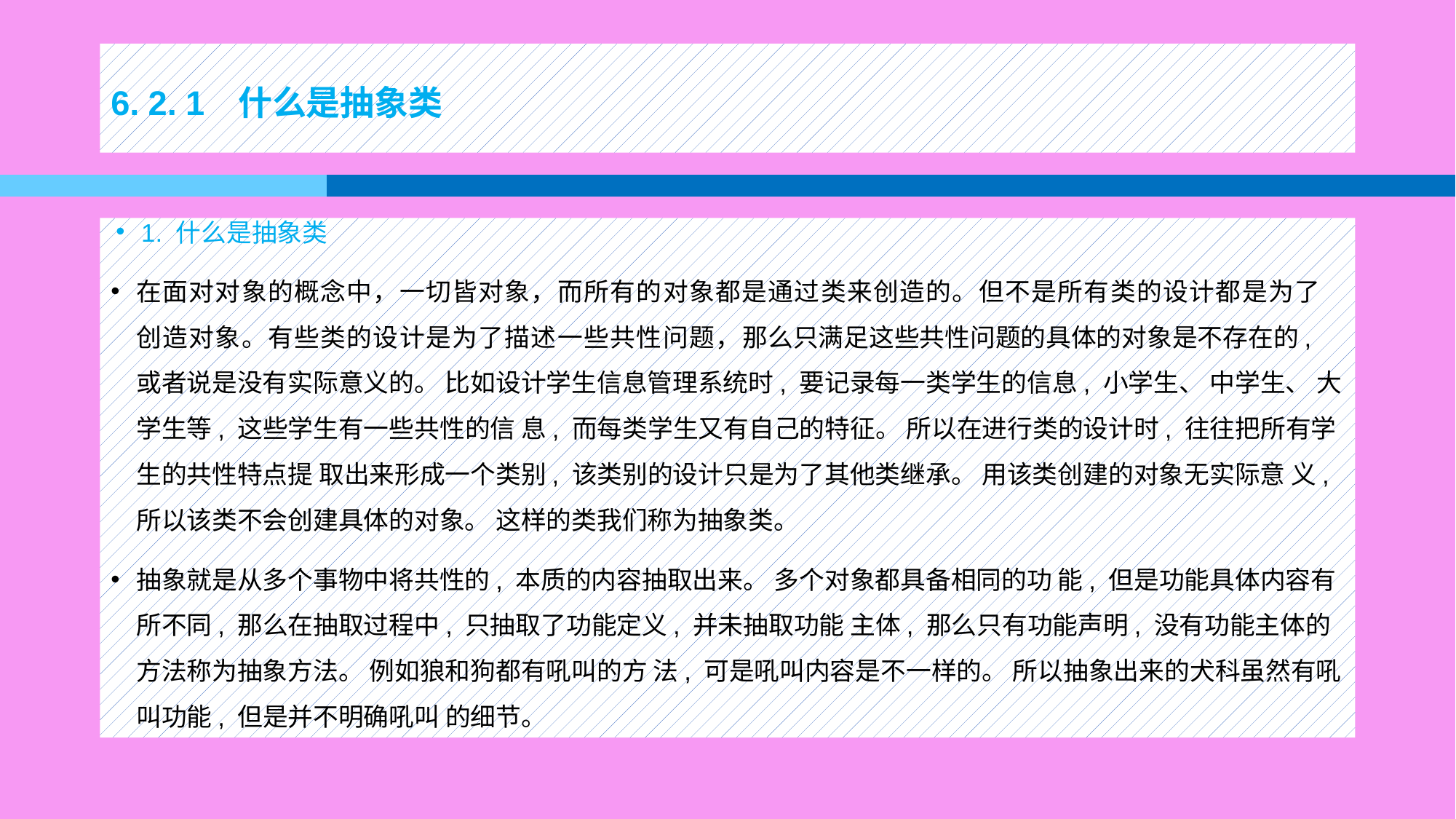

# 6. 2. 1   什么是抽象类
1. 什么是抽象类
在面对对象的概念中，一切皆对象，而所有的对象都是通过类来创造的。但不是所有类的设计都是为了创造对象。有些类的设计是为了描述一些共性问题，那么只满足这些共性问题的具体的对象是不存在的, 或者说是没有实际意义的。 比如设计学生信息管理系统时, 要记录每一类学生的信息, 小学生、 中学生、 大学生等, 这些学生有一些共性的信 息, 而每类学生又有自己的特征。 所以在进行类的设计时, 往往把所有学生的共性特点提 取出来形成一个类别, 该类别的设计只是为了其他类继承。 用该类创建的对象无实际意 义, 所以该类不会创建具体的对象。 这样的类我们称为抽象类。
抽象就是从多个事物中将共性的, 本质的内容抽取出来。 多个对象都具备相同的功 能, 但是功能具体内容有所不同, 那么在抽取过程中, 只抽取了功能定义, 并未抽取功能 主体, 那么只有功能声明, 没有功能主体的方法称为抽象方法。 例如狼和狗都有吼叫的方 法, 可是吼叫内容是不一样的。 所以抽象出来的犬科虽然有吼叫功能, 但是并不明确吼叫 的细节。